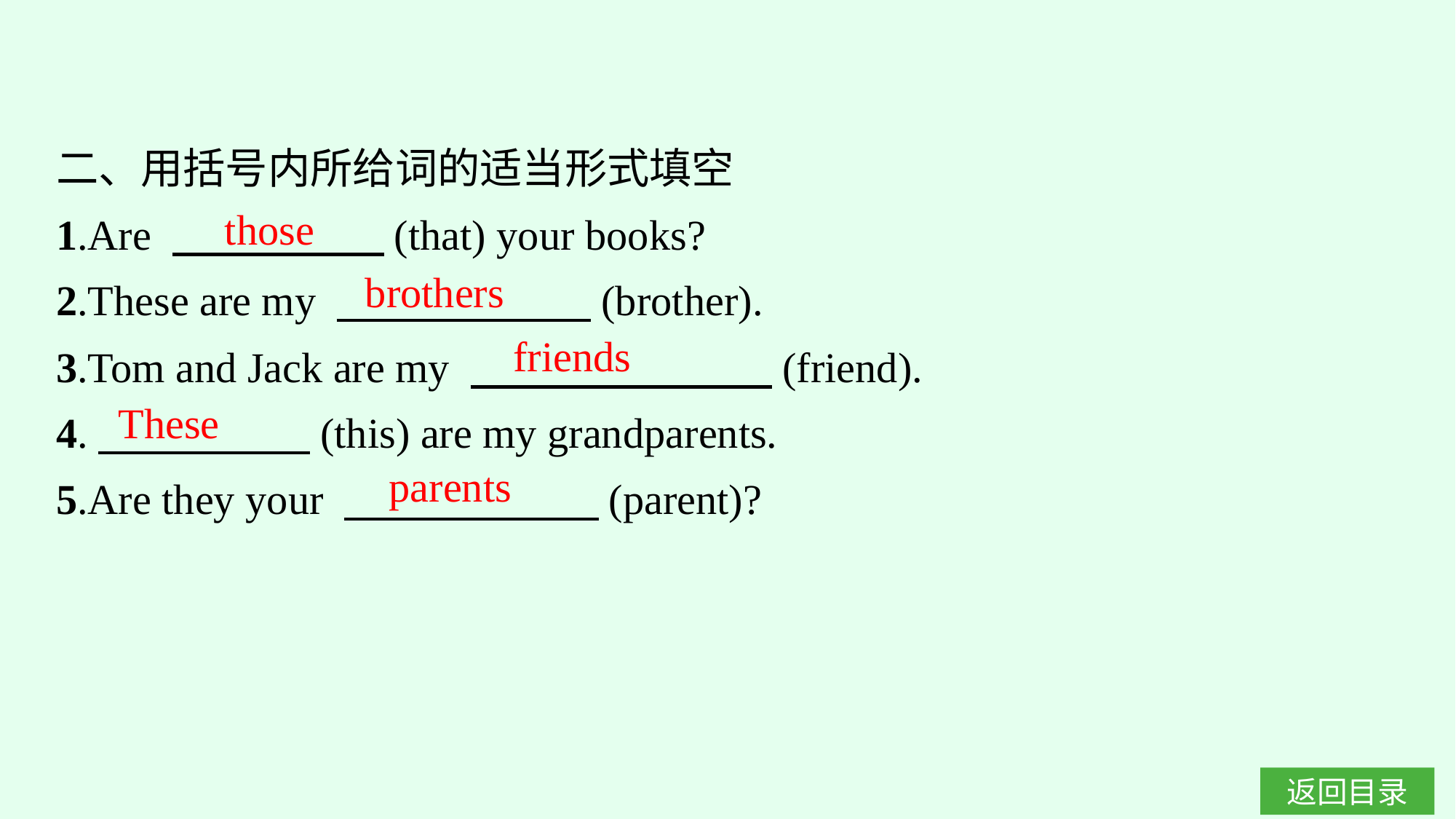

二、用括号内所给词的适当形式填空
1.Are 　　　　　(that) your books?
2.These are my 　　　　　　(brother).
3.Tom and Jack are my 　　　     　　　(friend).
4.　　　　　(this) are my grandparents.
5.Are they your 　　　　　　(parent)?
those
brothers
friends
These
parents